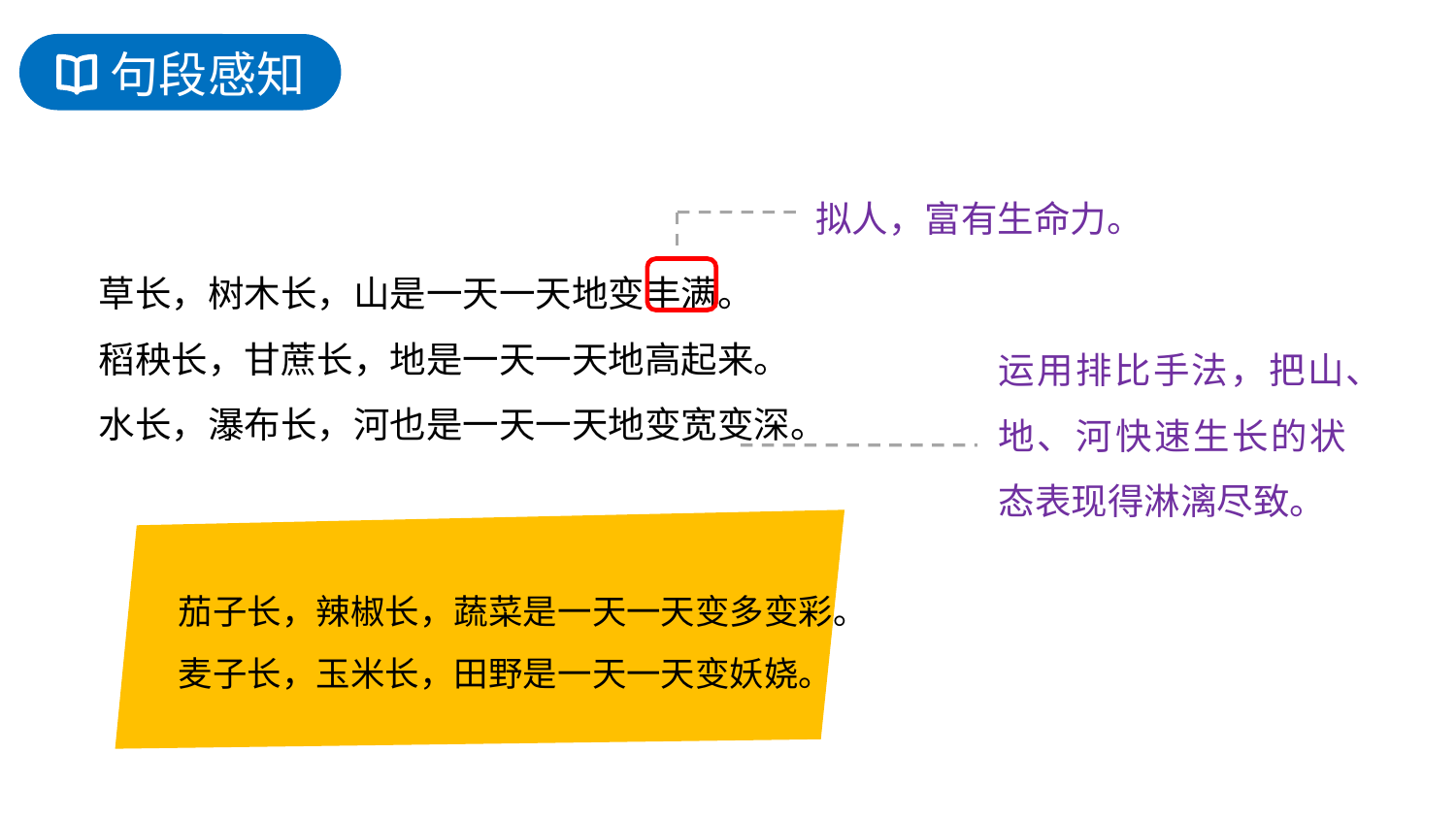

句段感知
拟人，富有生命力。
草长，树木长，山是一天一天地变丰满。
稻秧长，甘蔗长，地是一天一天地高起来。
水长，瀑布长，河也是一天一天地变宽变深。

运用排比手法，把山、地、河快速生长的状态表现得淋漓尽致。

茄子长，辣椒长，蔬菜是一天一天变多变彩。
麦子长，玉米长，田野是一天一天变妖娆。